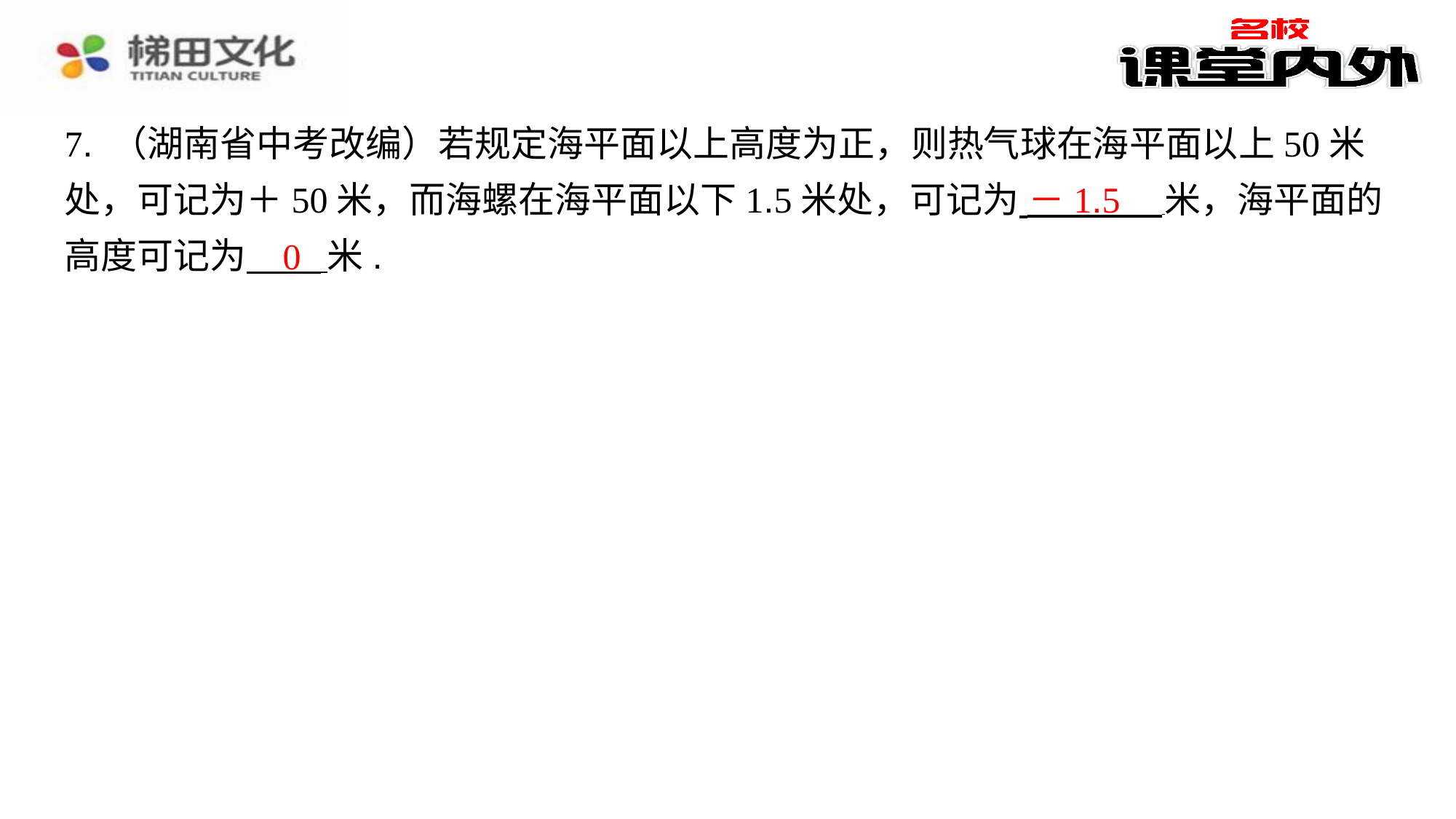

7. （湖南省中考改编）若规定海平面以上高度为正，则热气球在海平面以上50米
处，可记为＋50米，而海螺在海平面以下1.5米处，可记为                      米，海平面的
高度可记为            米.
－1.5
0